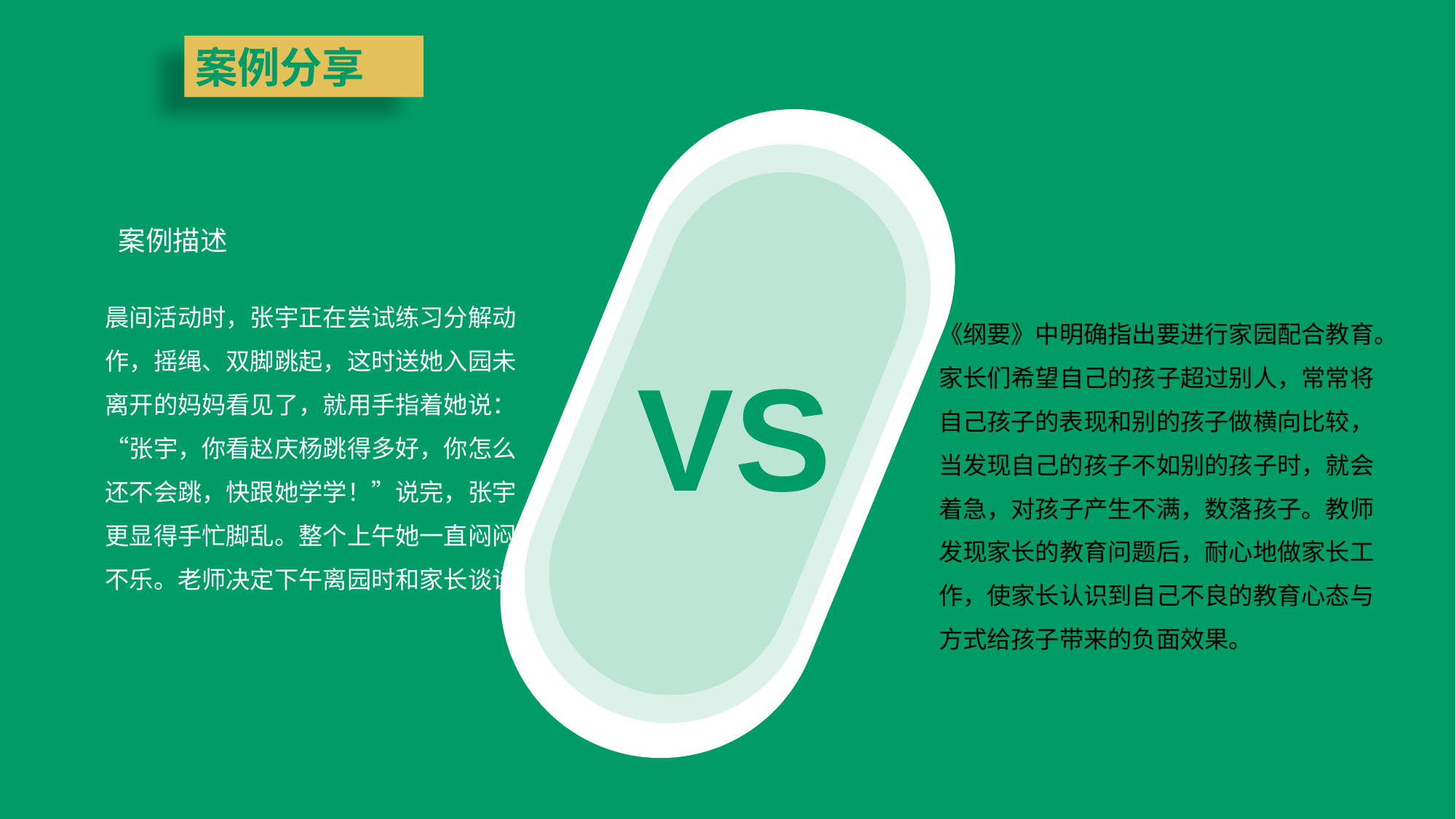

案例分享

案例描述
案例分析

晨间活动时，张宇正在尝试练习分解动作，摇绳、双脚跳起，这时送她入园未离开的妈妈看见了，就用手指着她说：“张宇，你看赵庆杨跳得多好，你怎么还不会跳，快跟她学学！”说完，张宇更显得手忙脚乱。整个上午她一直闷闷不乐。老师决定下午离园时和家长谈谈。

《纲要》中明确指出要进行家园配合教育。家长们希望自己的孩子超过别人，常常将自己孩子的表现和别的孩子做横向比较，当发现自己的孩子不如别的孩子时，就会着急，对孩子产生不满，数落孩子。教师发现家长的教育问题后，耐心地做家长工作，使家长认识到自己不良的教育心态与方式给孩子带来的负面效果。

VS